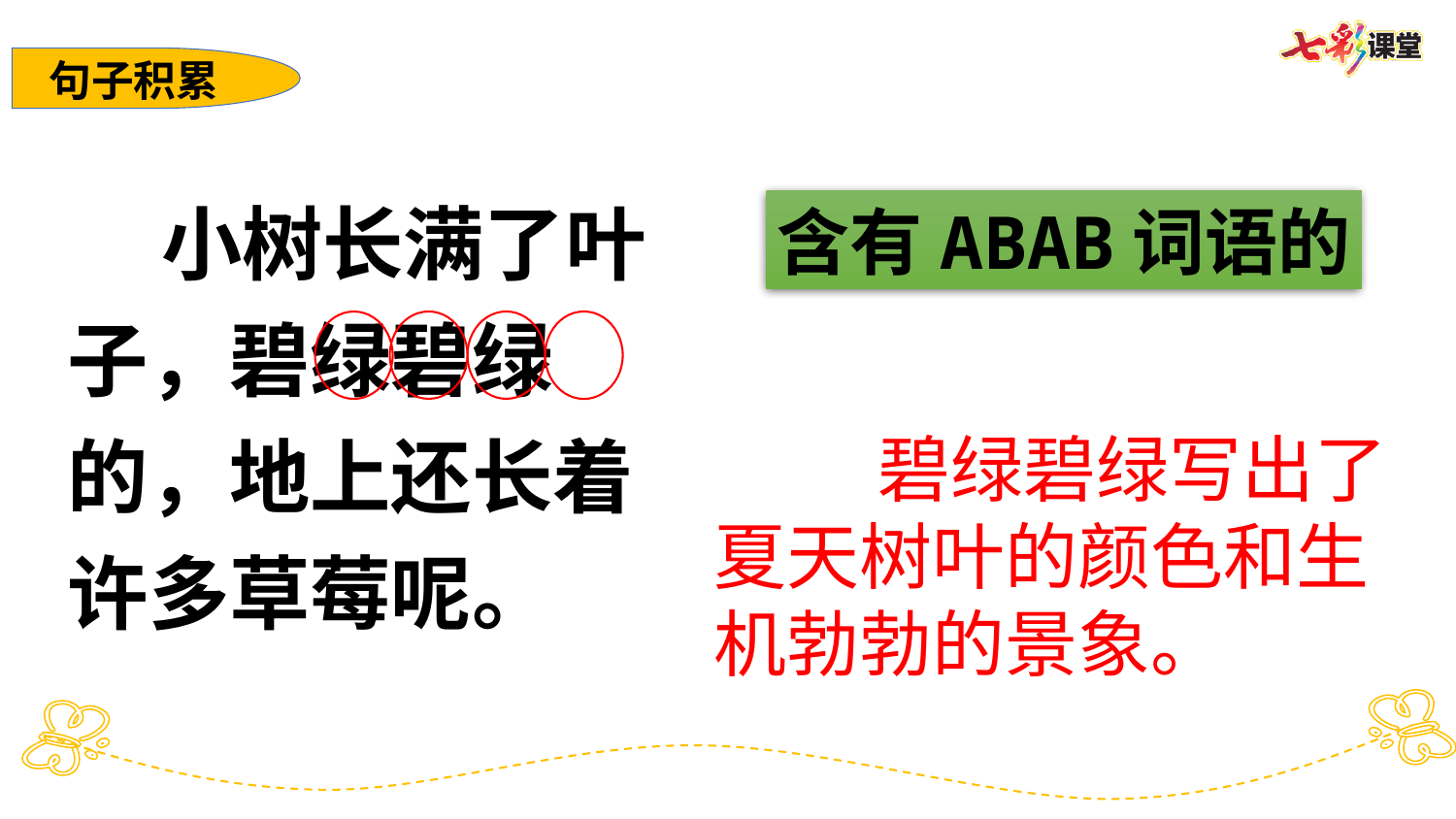

句子积累
    小树长满了叶子，碧绿碧绿的，地上还长着许多草莓呢。
含有ABAB词语的

         碧绿碧绿写出了夏天树叶的颜色和生机勃勃的景象。